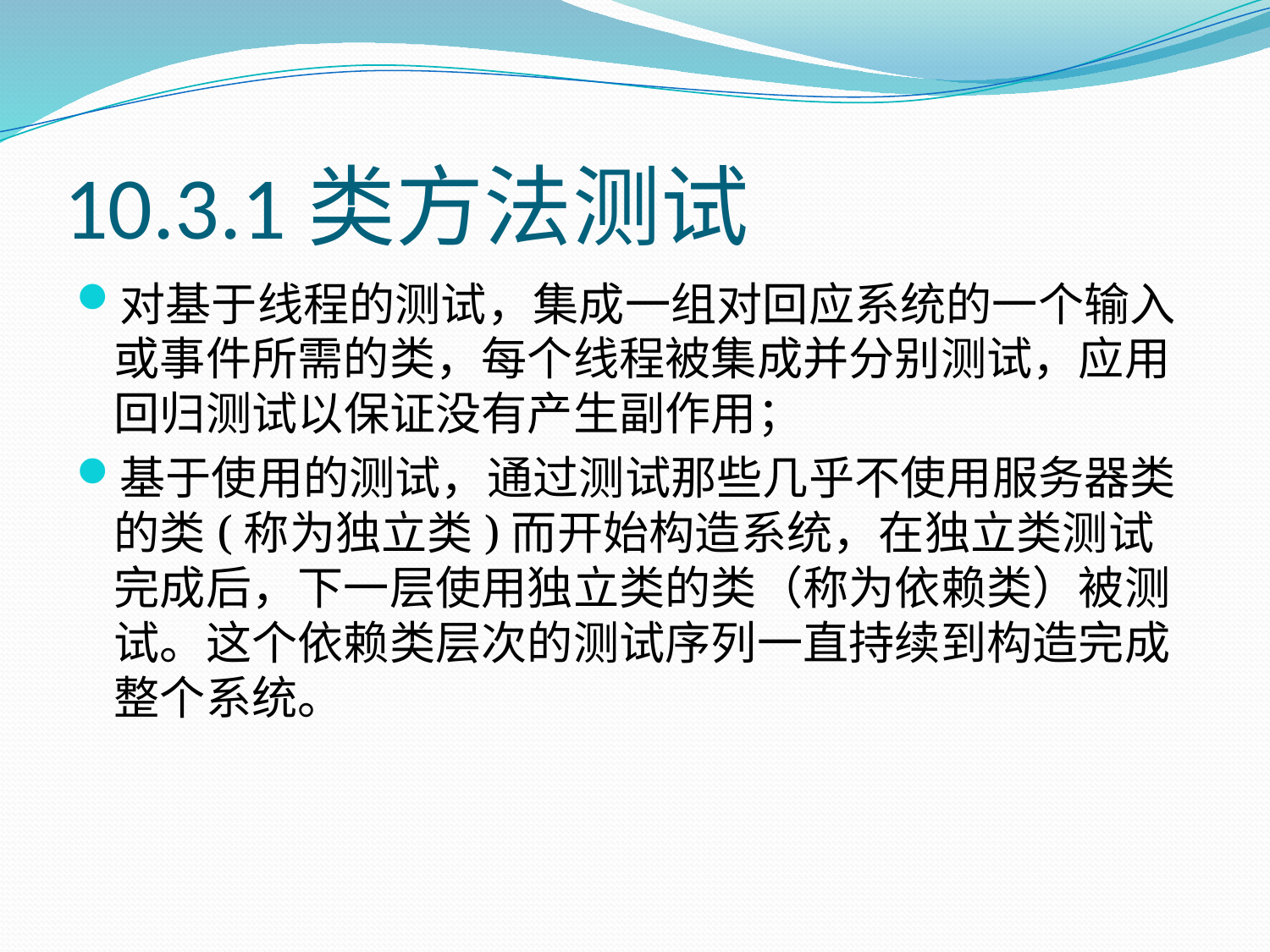

# 10.3.1类方法测试
对基于线程的测试，集成一组对回应系统的一个输入或事件所需的类，每个线程被集成并分别测试，应用回归测试以保证没有产生副作用；
基于使用的测试，通过测试那些几乎不使用服务器类的类(称为独立类)而开始构造系统，在独立类测试完成后，下一层使用独立类的类（称为依赖类）被测试。这个依赖类层次的测试序列一直持续到构造完成整个系统。